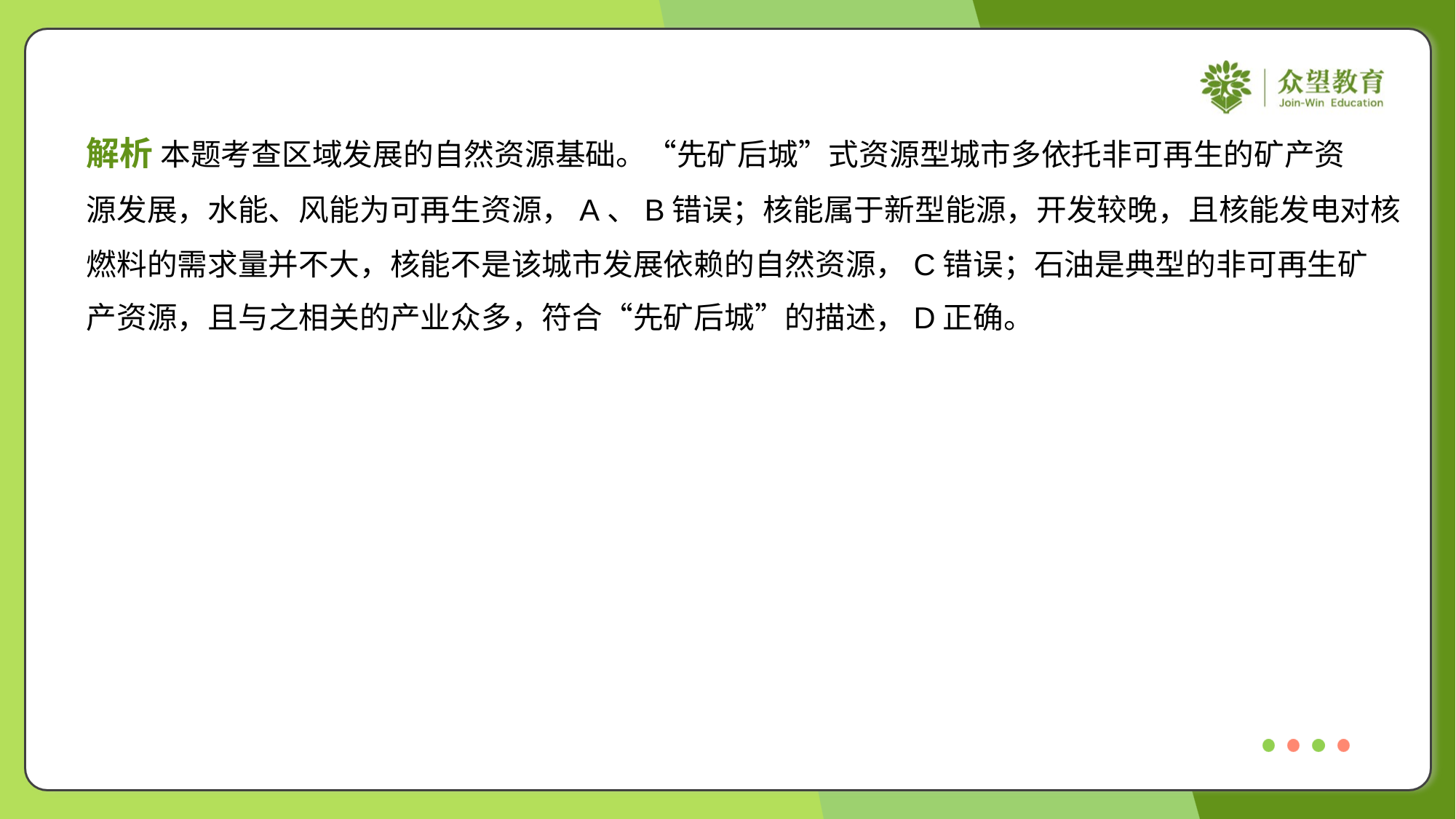

解析 本题考查区域发展的自然资源基础。“先矿后城”式资源型城市多依托非可再生的矿产资
源发展，水能、风能为可再生资源，A、B错误；核能属于新型能源，开发较晚，且核能发电对核
燃料的需求量并不大，核能不是该城市发展依赖的自然资源，C错误；石油是典型的非可再生矿
产资源，且与之相关的产业众多，符合“先矿后城”的描述，D正确。